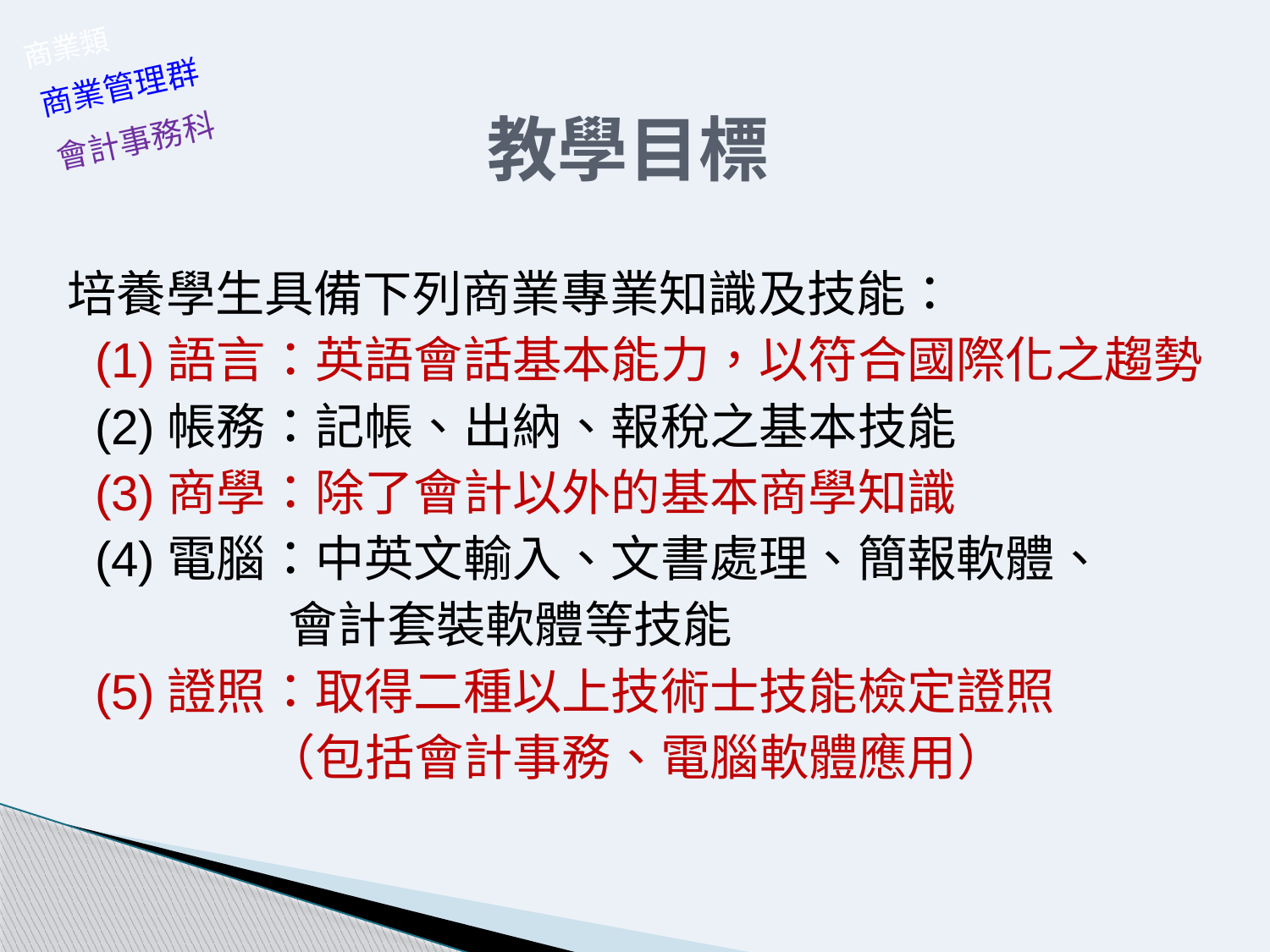

教學目標
商業類

商業管理群
會計事務科
培養學生具備下列商業專業知識及技能：
  (1)語言：英語會話基本能力，以符合國際化之趨勢
  (2)帳務：記帳、出納、報稅之基本技能
  (3)商學：除了會計以外的基本商學知識
  (4)電腦：中英文輸入、文書處理、簡報軟體、
                   會計套裝軟體等技能
  (5)證照：取得二種以上技術士技能檢定證照
                 （包括會計事務、電腦軟體應用）